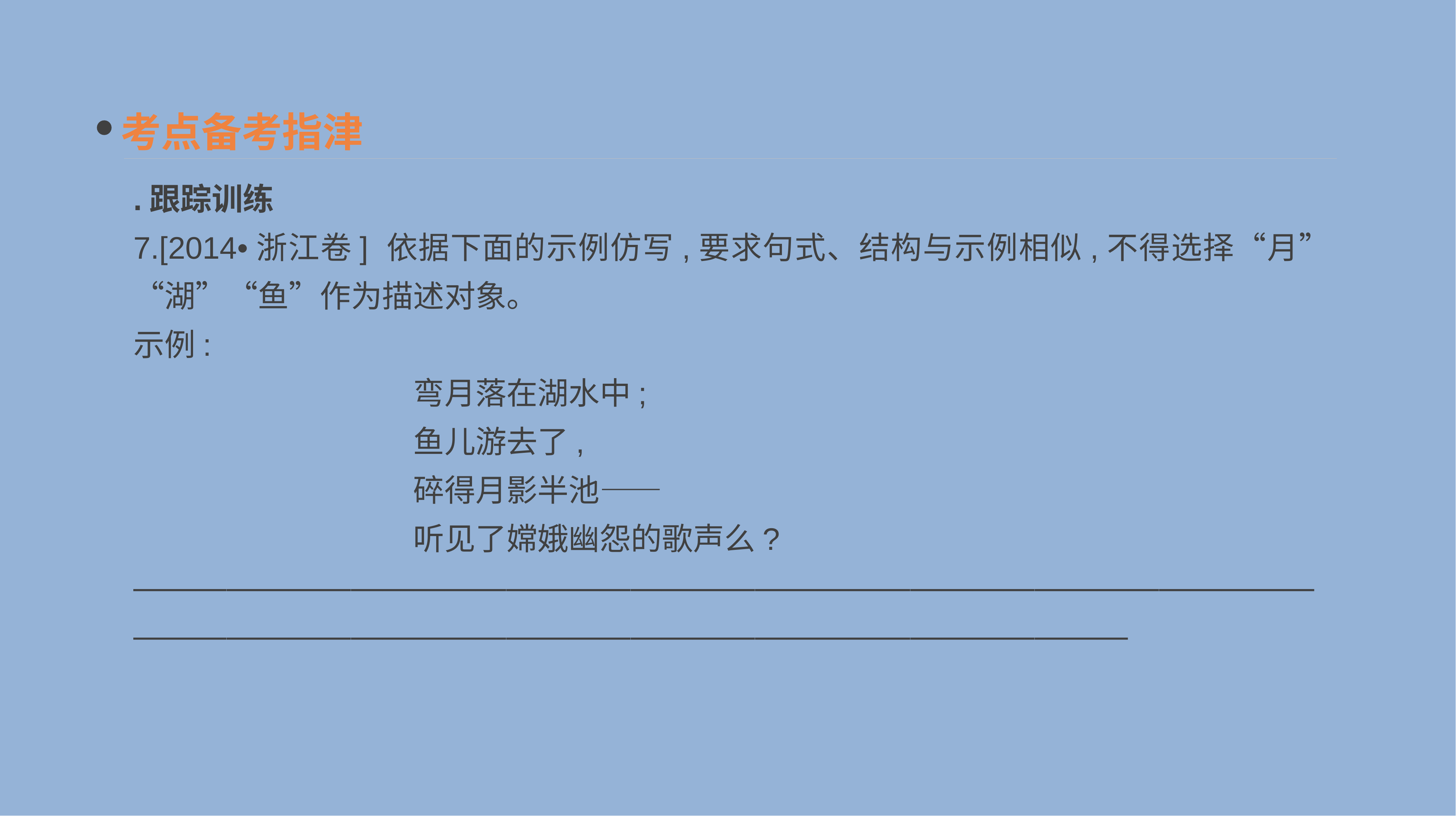

考点备考指津

.跟踪训练
7.[2014•浙江卷] 依据下面的示例仿写,要求句式、结构与示例相似,不得选择“月”“湖”“鱼”作为描述对象。
示例:
　　　　　　　　　弯月落在湖水中;
　　　　　　　　　鱼儿游去了,
　　　　　　　　　碎得月影半池——
　　　　　　　　　听见了嫦娥幽怨的歌声么?
——————————————————————————————————————————————————————————————————————